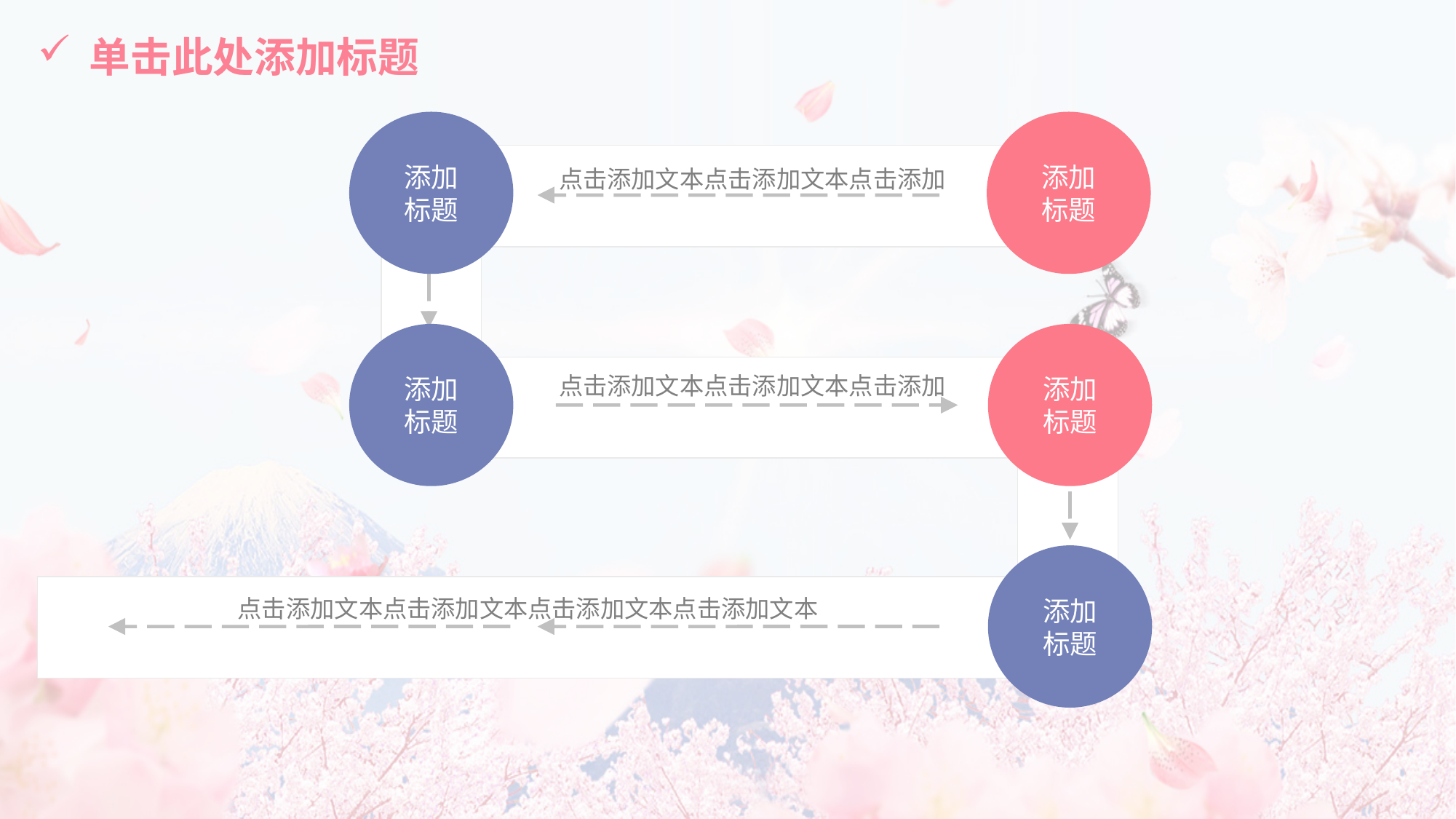

# 单击此处添加标题
添加
标题
添加
标题
点击添加文本点击添加文本点击添加

添加
标题
添加
标题
点击添加文本点击添加文本点击添加

添加
标题
点击添加文本点击添加文本点击添加文本点击添加文本